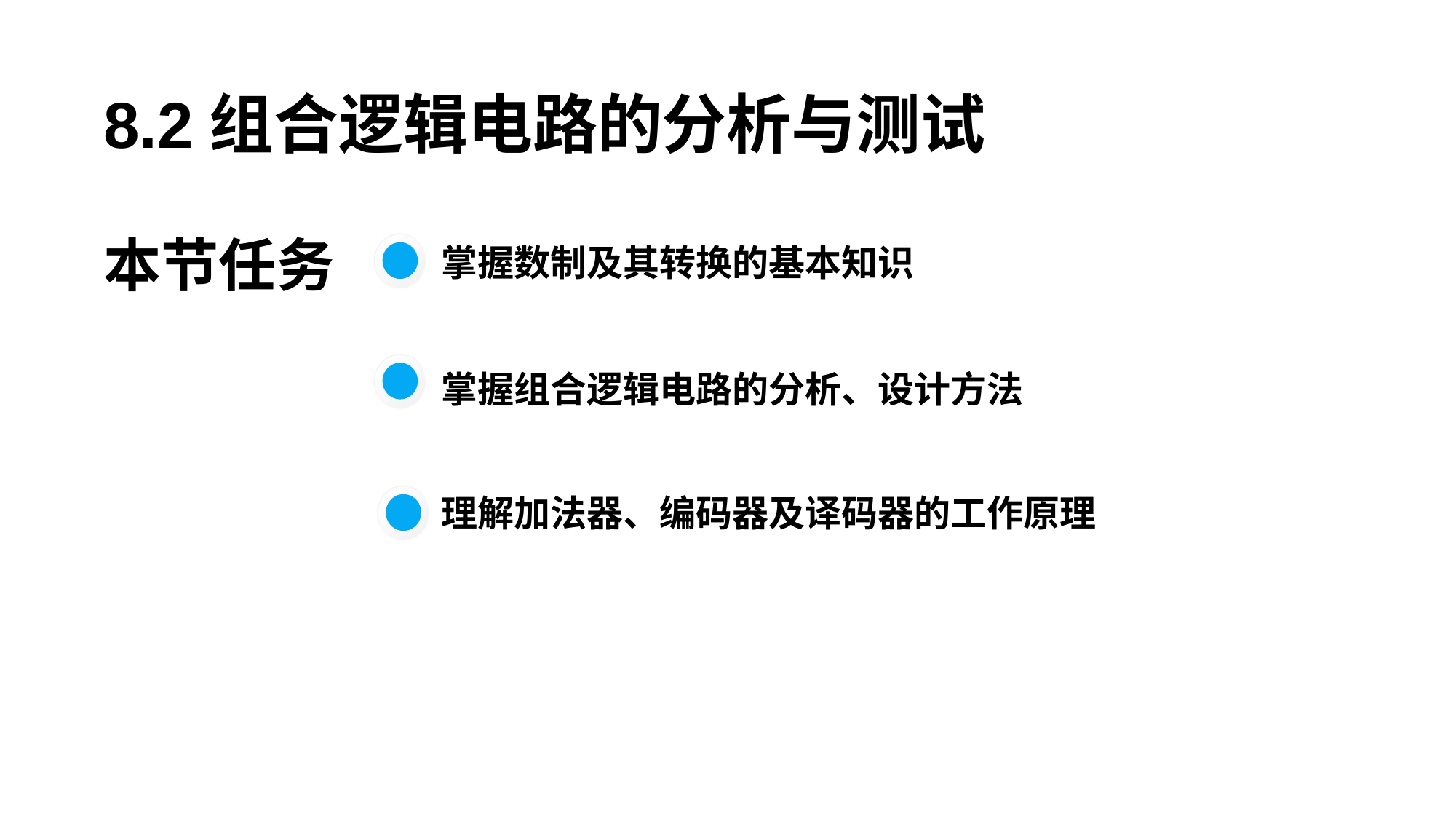

8.2组合逻辑电路的分析与测试
本节任务

掌握数制及其转换的基本知识

掌握组合逻辑电路的分析、设计方法
理解加法器、编码器及译码器的工作原理